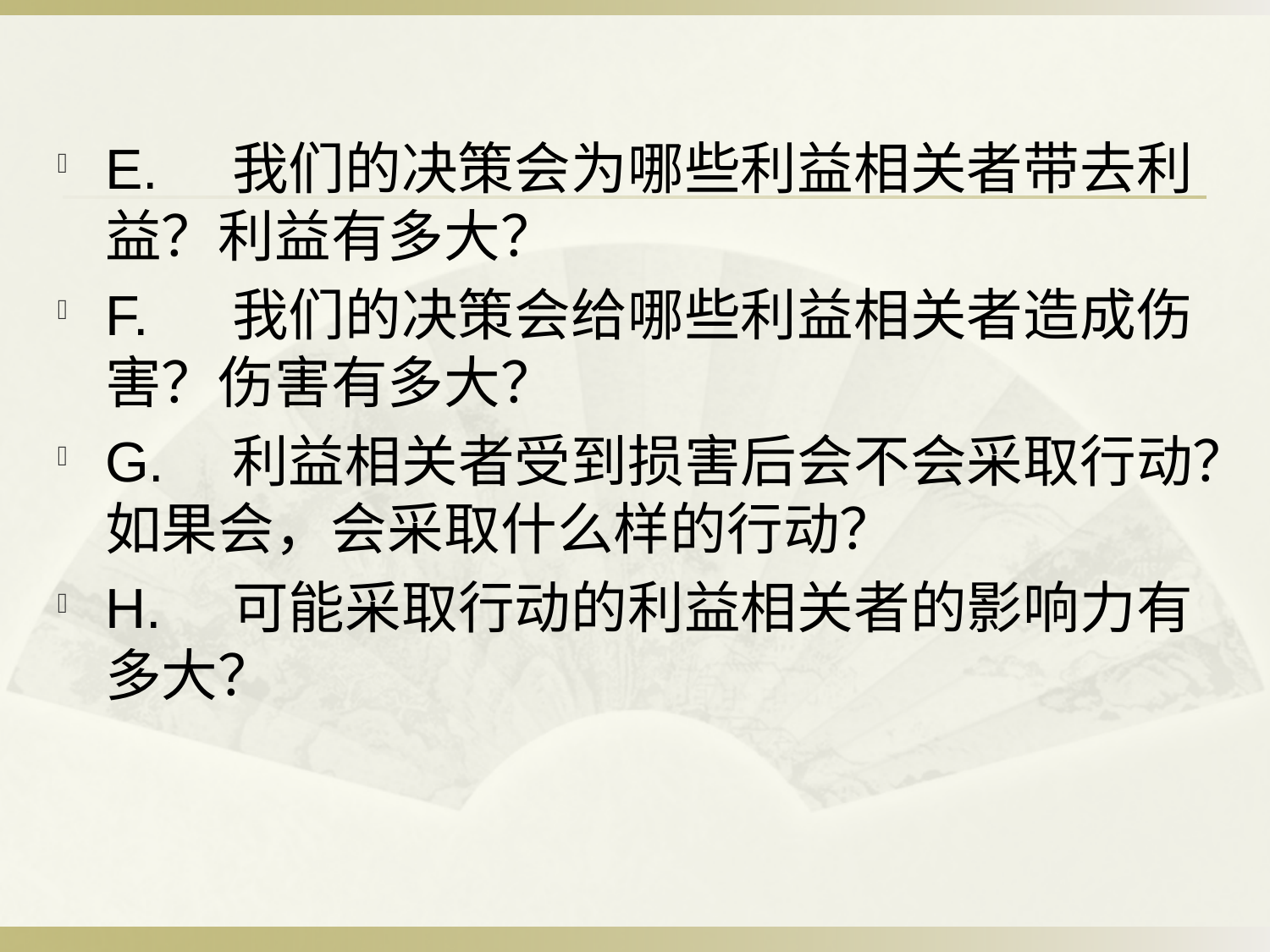

#
E.	我们的决策会为哪些利益相关者带去利益？利益有多大？
F.	我们的决策会给哪些利益相关者造成伤害？伤害有多大？
G.	利益相关者受到损害后会不会采取行动？如果会，会采取什么样的行动？
H.	可能采取行动的利益相关者的影响力有多大？